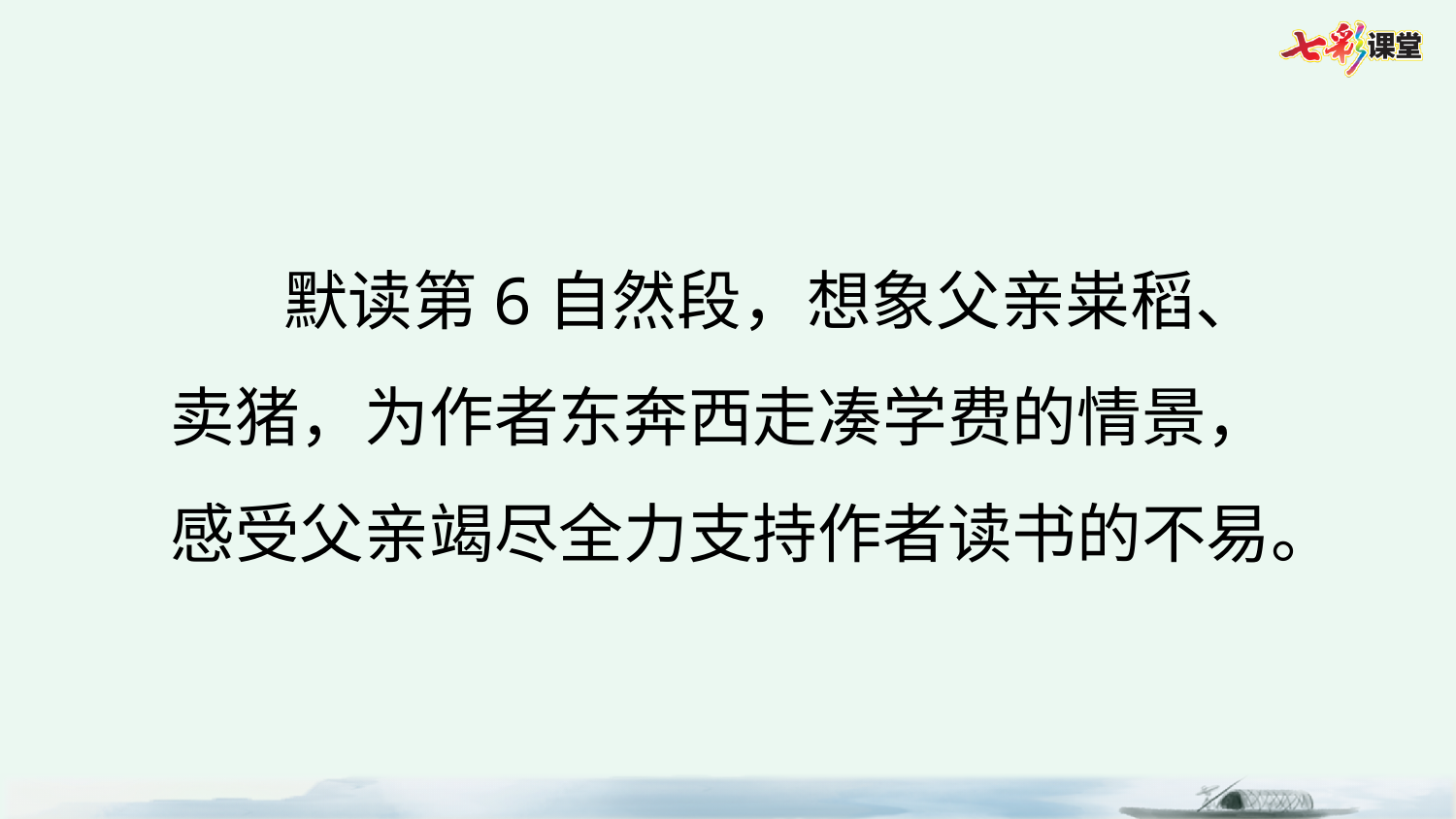

默读第6自然段，想象父亲粜稻、卖猪，为作者东奔西走凑学费的情景，感受父亲竭尽全力支持作者读书的不易。